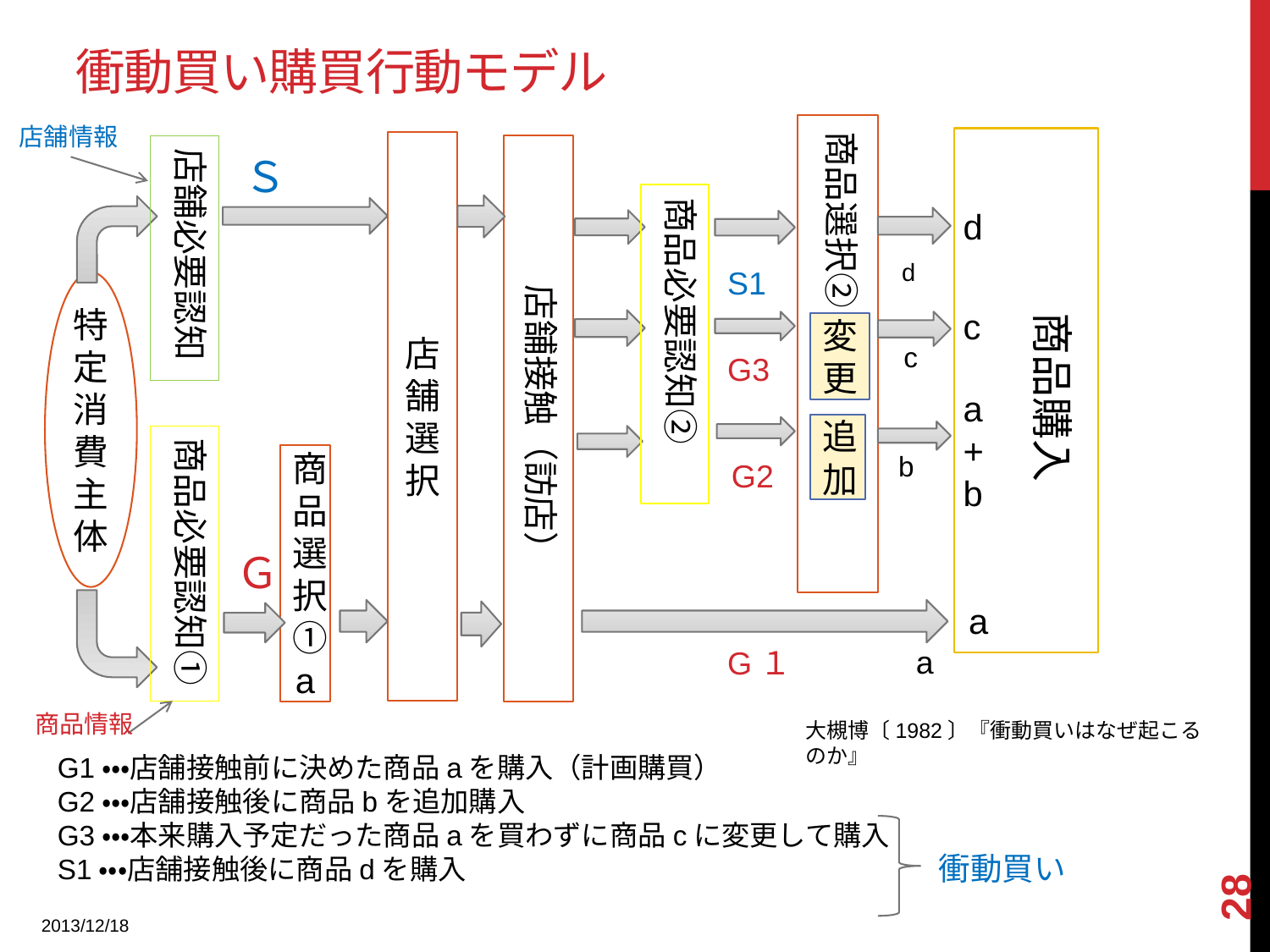

# 衝動買い購買行動モデル
店舗情報

商品選択②

店舗選択

店舗必要認知
Ｓ

商品必要認知②

d

d
S1
特定消費主体
店舗接触（訪店）
c
商品購入

変更
c
G3
a
+b
追加

商品必要認知①

b
商品選択①a
G2
Ｇ

a

a
G１
商品情報
大槻博〔1982〕『衝動買いはなぜ起こるのか』
G1・・・店舗接触前に決めた商品aを購入（計画購買）
G2・・・店舗接触後に商品bを追加購入
G3・・・本来購入予定だった商品aを買わずに商品cに変更して購入
S1・・・店舗接触後に商品dを購入

28
衝動買い
2013/12/18